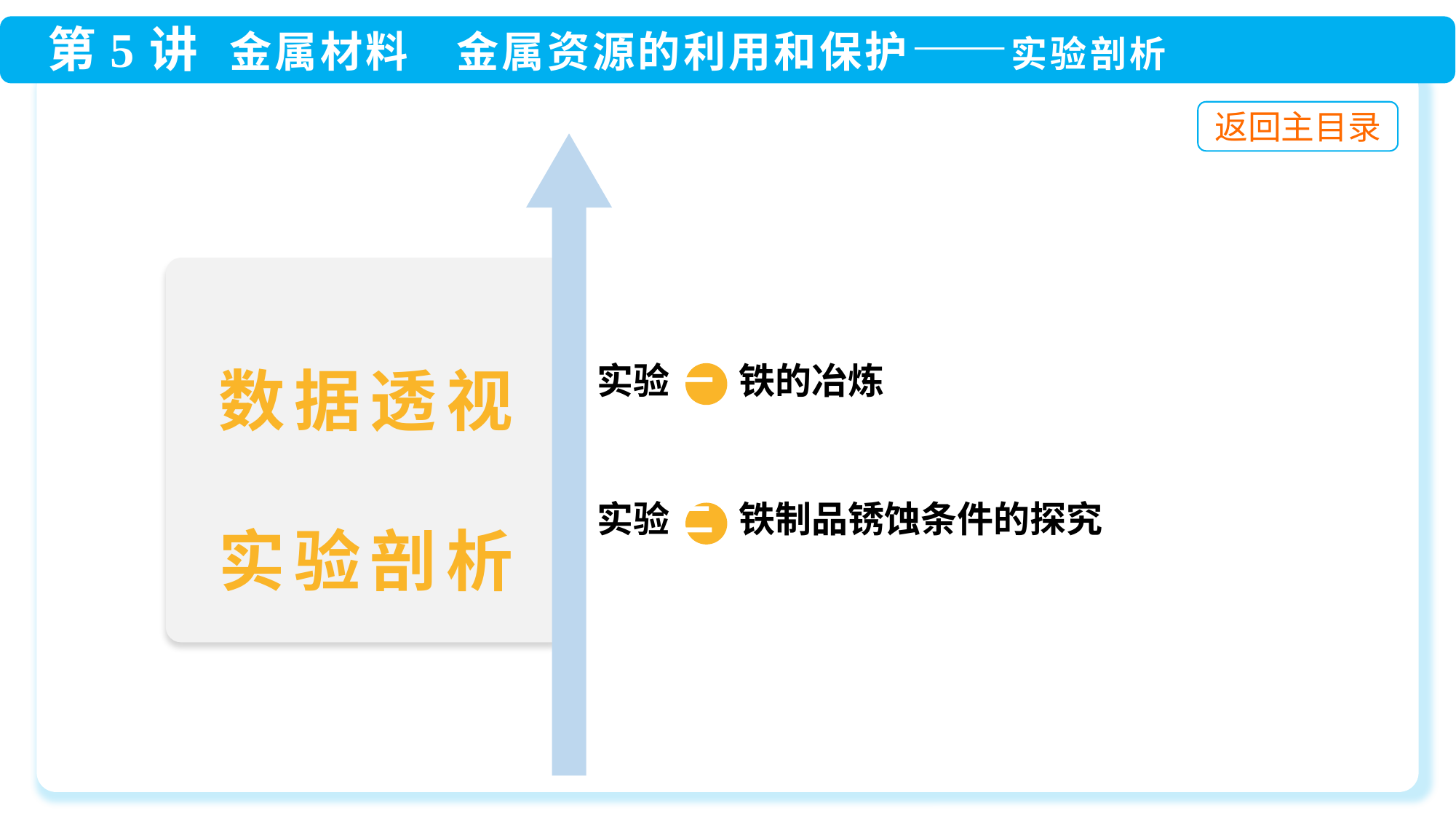

实验 一   铁的冶炼
实验 二   铁制品锈蚀条件的探究
数据透视
实验剖析